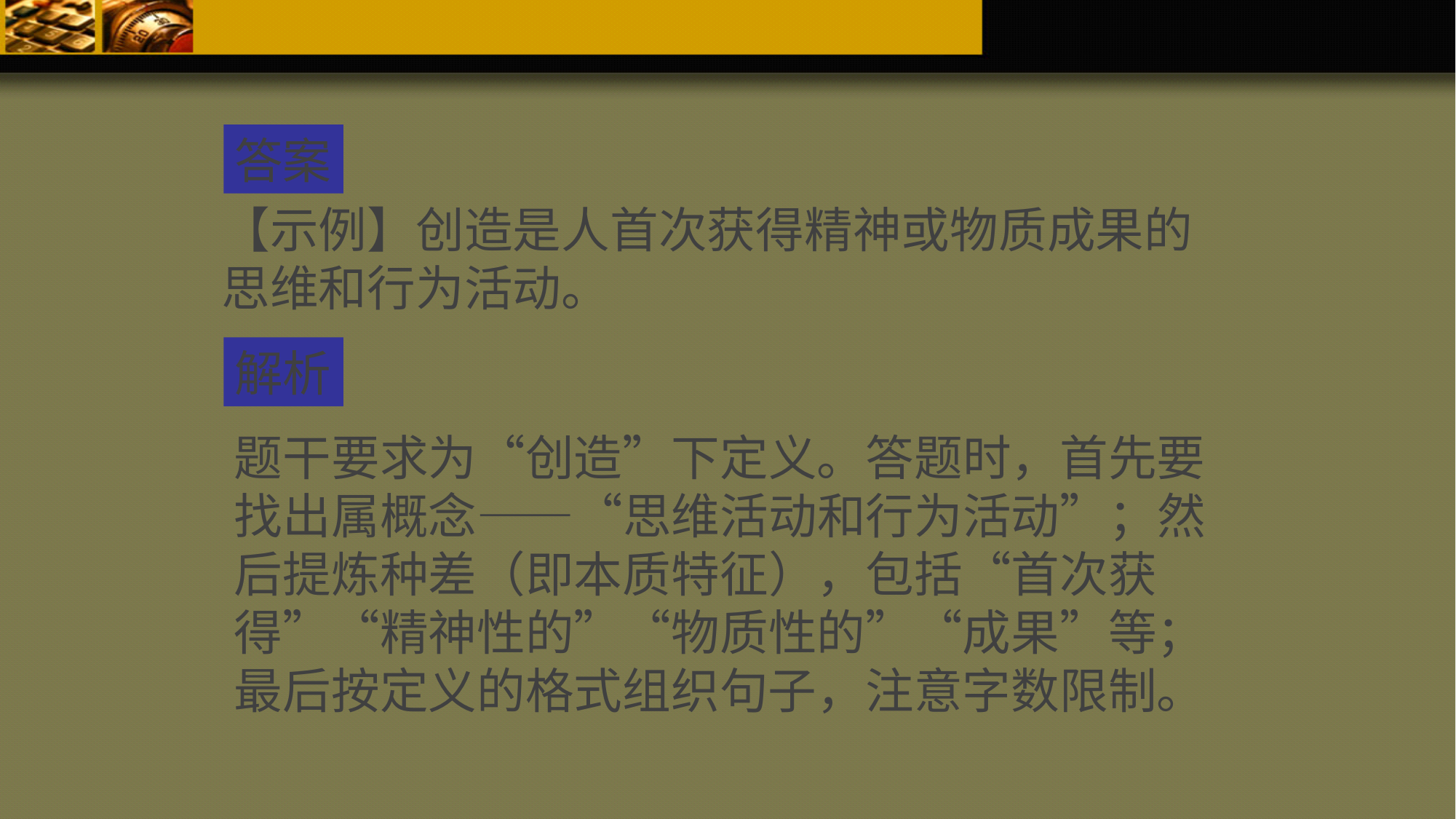

答案
【示例】创造是人首次获得精神或物质成果的思维和行为活动。
解析
题干要求为“创造”下定义。答题时，首先要找出属概念——“思维活动和行为活动”；然后提炼种差（即本质特征），包括“首次获得”“精神性的”“物质性的”“成果”等；最后按定义的格式组织句子，注意字数限制。